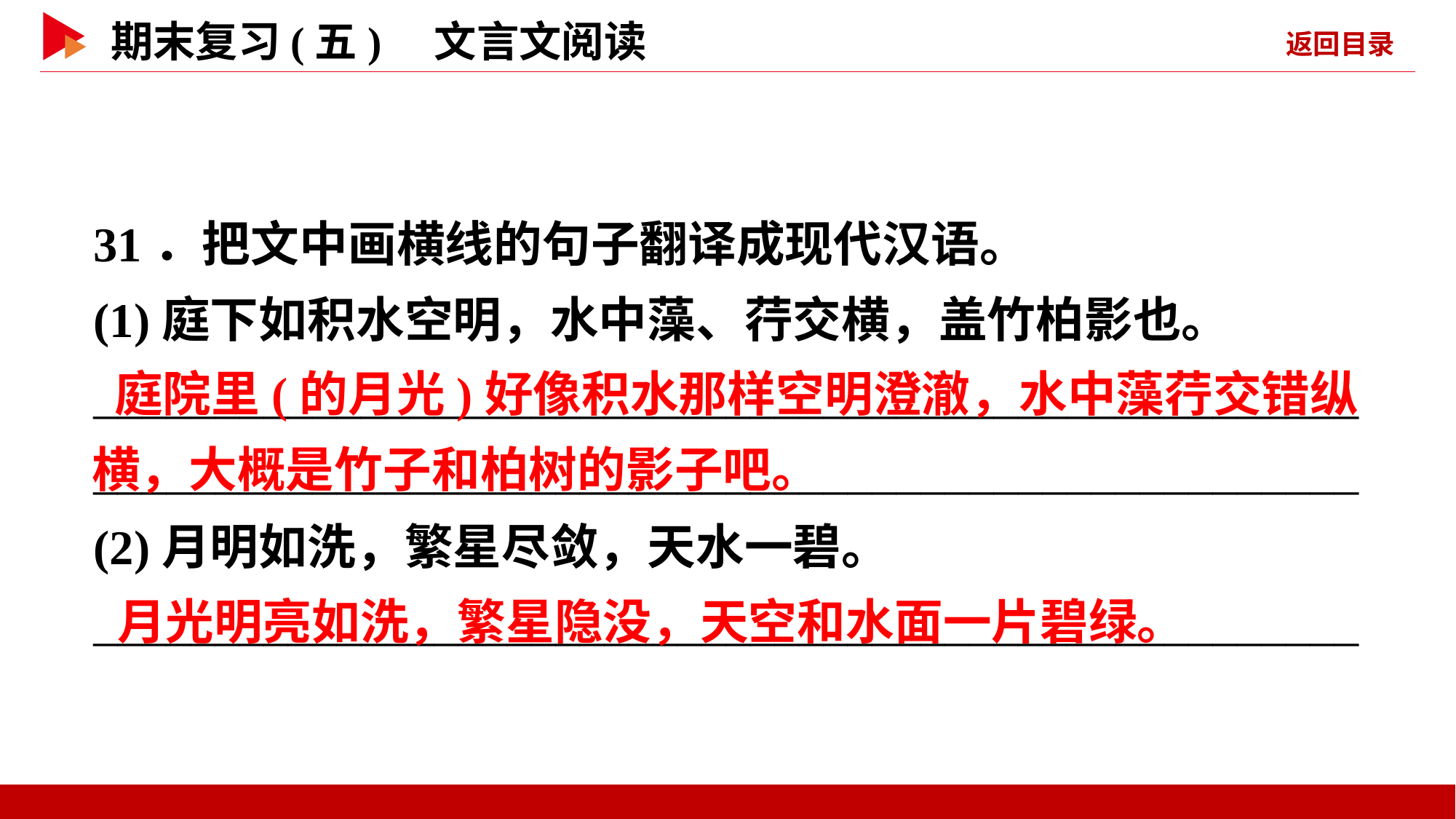

31．把文中画横线的句子翻译成现代汉语。
(1)庭下如积水空明，水中藻、荇交横，盖竹柏影也。
________________________________________________________________________________________________________
(2)月明如洗，繁星尽敛，天水一碧。
____________________________________________________
 庭院里(的月光)好像积水那样空明澄澈，水中藻荇交错纵横，大概是竹子和柏树的影子吧。
 月光明亮如洗，繁星隐没，天空和水面一片碧绿。